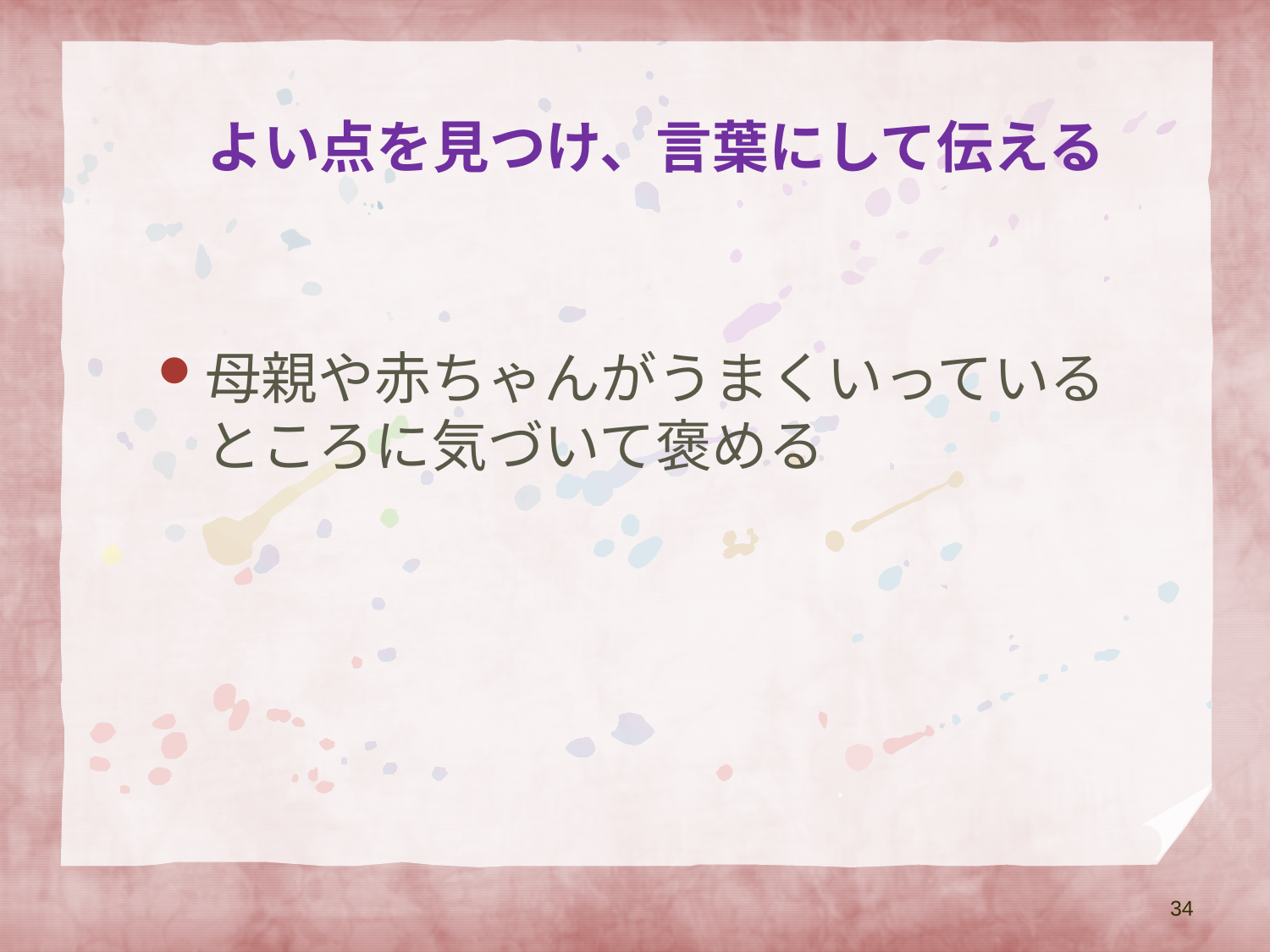

# よい点を見つけ、言葉にして伝える
母親や赤ちゃんがうまくいっているところに気づいて褒める

34